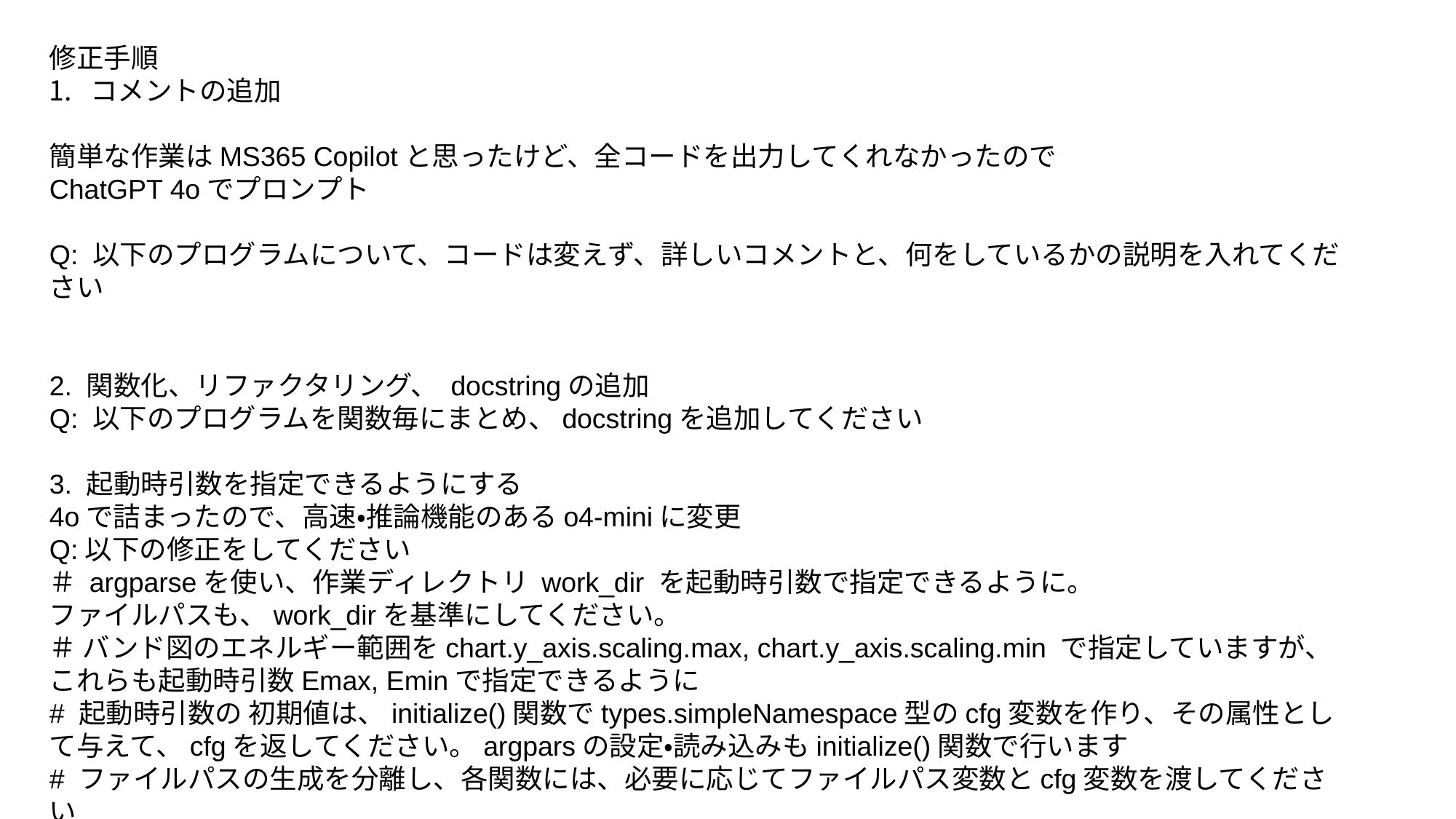

修正手順
コメントの追加

簡単な作業はMS365 Copilotと思ったけど、全コードを出力してくれなかったので
ChatGPT 4oでプロンプト

Q: 以下のプログラムについて、コードは変えず、詳しいコメントと、何をしているかの説明を入れてください

2. 関数化、リファクタリング、 docstringの追加
Q: 以下のプログラムを関数毎にまとめ、docstringを追加してください

3. 起動時引数を指定できるようにする
4oで詰まったので、高速・推論機能のあるo4-miniに変更
Q:以下の修正をしてください
＃ argparseを使い、作業ディレクトリ work_dir を起動時引数で指定できるように。
ファイルパスも、work_dirを基準にしてください。
＃ バンド図のエネルギー範囲をchart.y_axis.scaling.max, chart.y_axis.scaling.min で指定していますが、これらも起動時引数Emax, Eminで指定できるように
# 起動時引数の 初期値は、initialize()関数でtypes.simpleNamespace型のcfg変数を作り、その属性として与えて、cfgを返してください。argparsの設定・読み込みもinitialize()関数で行います
# ファイルパスの生成を分離し、各関数には、必要に応じてファイルパス変数とcfg変数を渡してください

4. StandardGraph.xlsm
Q: pandasで書き込んでいますが、 StandardGraph.xlsmをVBA,数式を有効にしてtemplateとして読み込み、各シートを追加して書き込んでください

エラーが出たのでリフレクション
Q:エラーが出ました
Traceback (most recent call last):
File "G:\ZnO_band_jtanaka\combined_band4.py", line 286, in <module>
export_to_excel_template(cfg, df_band, df_klines, df_klabels, df_gap)
File "G:\ZnO_band_jtanaka\combined_band4.py", line 208, in export_to_excel_template
with pd.ExcelWriter(cfg.template, engine="openpyxl", mode='a', keep_vba=True) as writer:

Pandasを使っていることに気づいたので修正
Q: pandasを使わず、openpyxlをつかってkeep_vbaをそのまま使えませんか

5. 例外処理
実は、templateの初期値を間違えて指定していたので修正するとともに、
ファイルが見つからないなどの例外処理を依頼
Q: templateファイルの初期値をStandardGraph.xlsmに修正してください。また、ファイル読み込み・書き込みエラーなど、想定される例外処理を加えてください。例外処理にはなるべくif~をつかい、try~は使わないでください

6. ギリシャ文字の置換
Q:KLABELSの内容は以下のように、ギリシャ文字を英語名でかいています。KLABELSを読み込んだ後、ギリシャ文字に対応する文字を辞書型変数で定義し、置換してください
K-Label Coordinate of high-symmetry k-point in band-structure plots
GAMMA 0.000
M 1.121
K 1.768
GAMMA 3.062
A 3.663
L 4.783
H 5.431
A|L 6.725
M|H 7.326
K 7.927